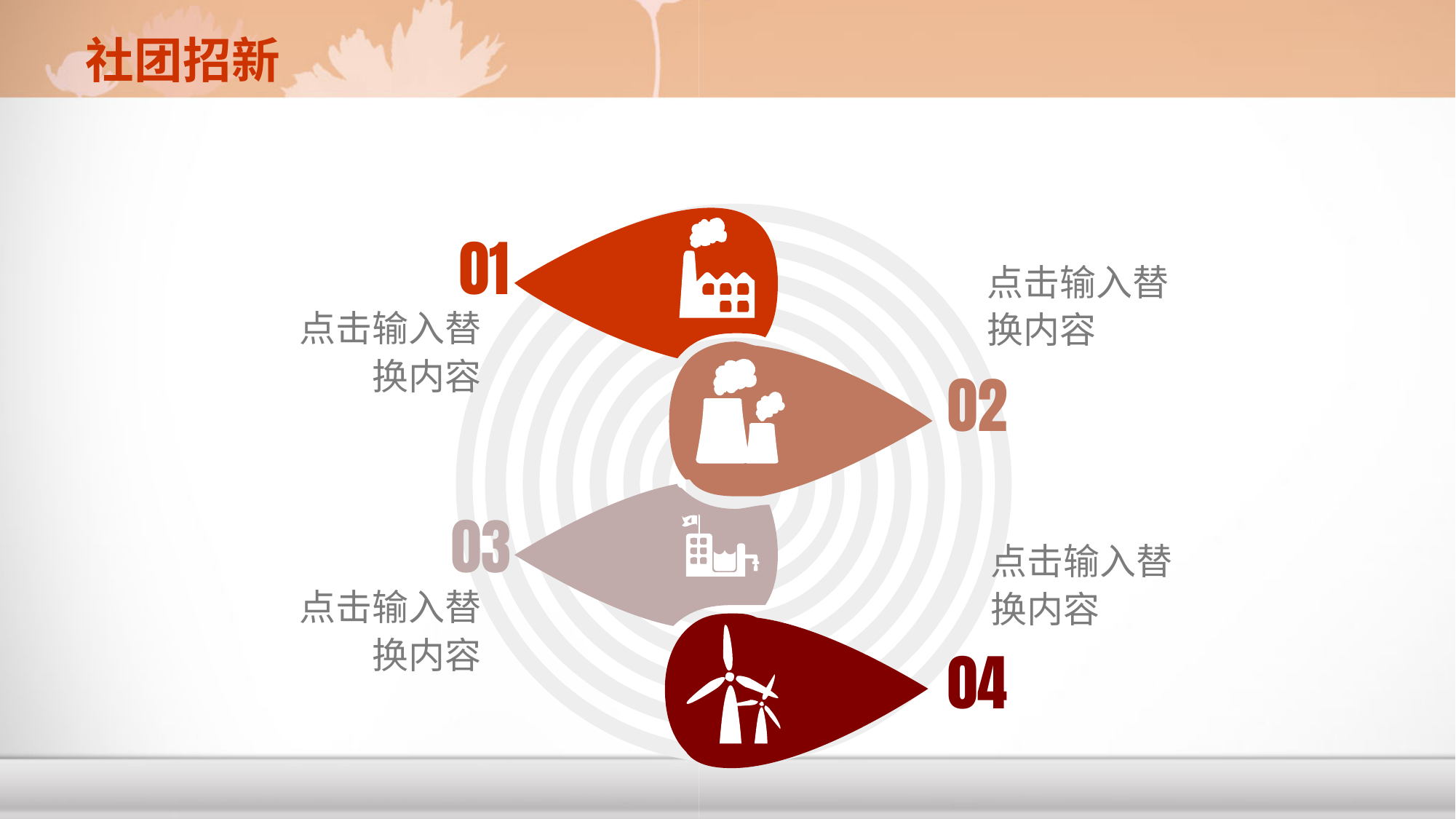

社团招新

01

点击输入替换内容

点击输入替换内容

02

03

点击输入替换内容

点击输入替换内容

04